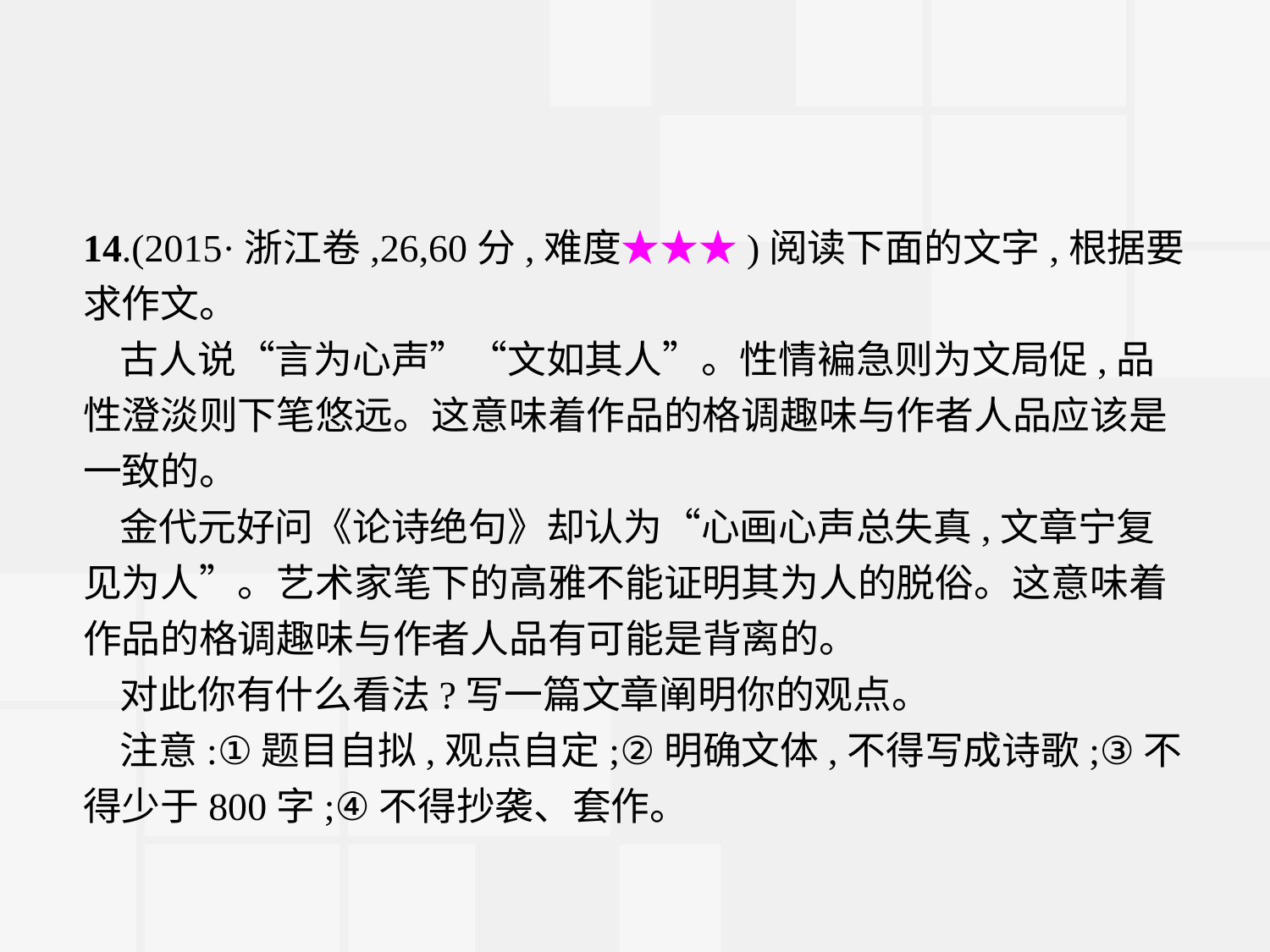

14.(2015·浙江卷,26,60分,难度★★★)阅读下面的文字,根据要求作文。
古人说“言为心声”“文如其人”。性情褊急则为文局促,品性澄淡则下笔悠远。这意味着作品的格调趣味与作者人品应该是一致的。
金代元好问《论诗绝句》却认为“心画心声总失真,文章宁复见为人”。艺术家笔下的高雅不能证明其为人的脱俗。这意味着作品的格调趣味与作者人品有可能是背离的。
对此你有什么看法?写一篇文章阐明你的观点。
注意:①题目自拟,观点自定;②明确文体,不得写成诗歌;③不得少于800字;④不得抄袭、套作。